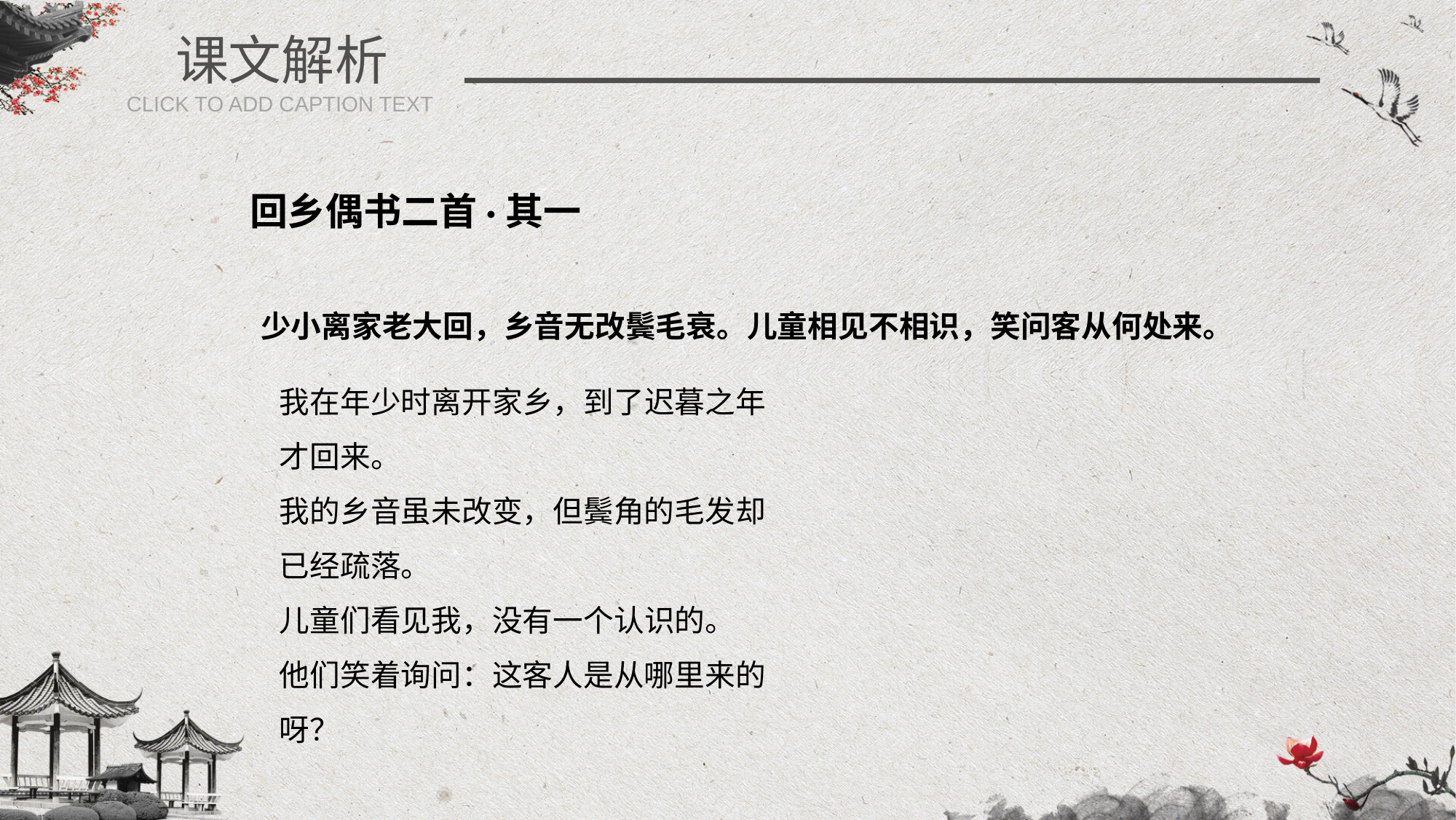

课文解析

CLICK TO ADD CAPTION TEXT
回乡偶书二首·其一
少小离家老大回，乡音无改鬓毛衰。儿童相见不相识，笑问客从何处来。
我在年少时离开家乡，到了迟暮之年才回来。
我的乡音虽未改变，但鬓角的毛发却已经疏落。
儿童们看见我，没有一个认识的。
他们笑着询问：这客人是从哪里来的呀？